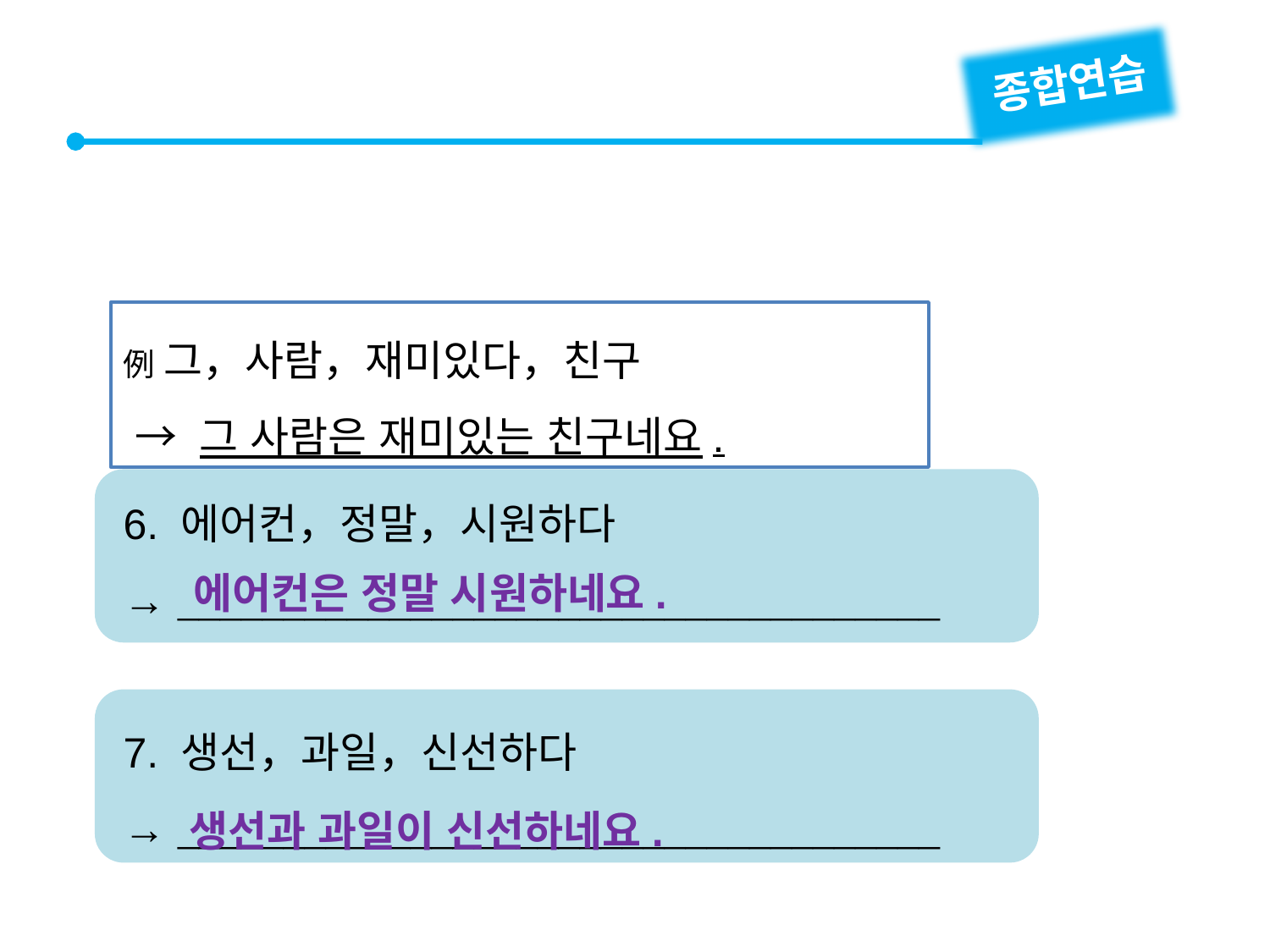

종합연습
例 그，사람，재미있다，친구
 → 그 사람은 재미있는 친구네요.
6. 에어컨，정말，시원하다
→ ____________________________________

7. 생선，과일，신선하다
→ ____________________________________

에어컨은 정말 시원하네요.

생선과 과일이 신선하네요.